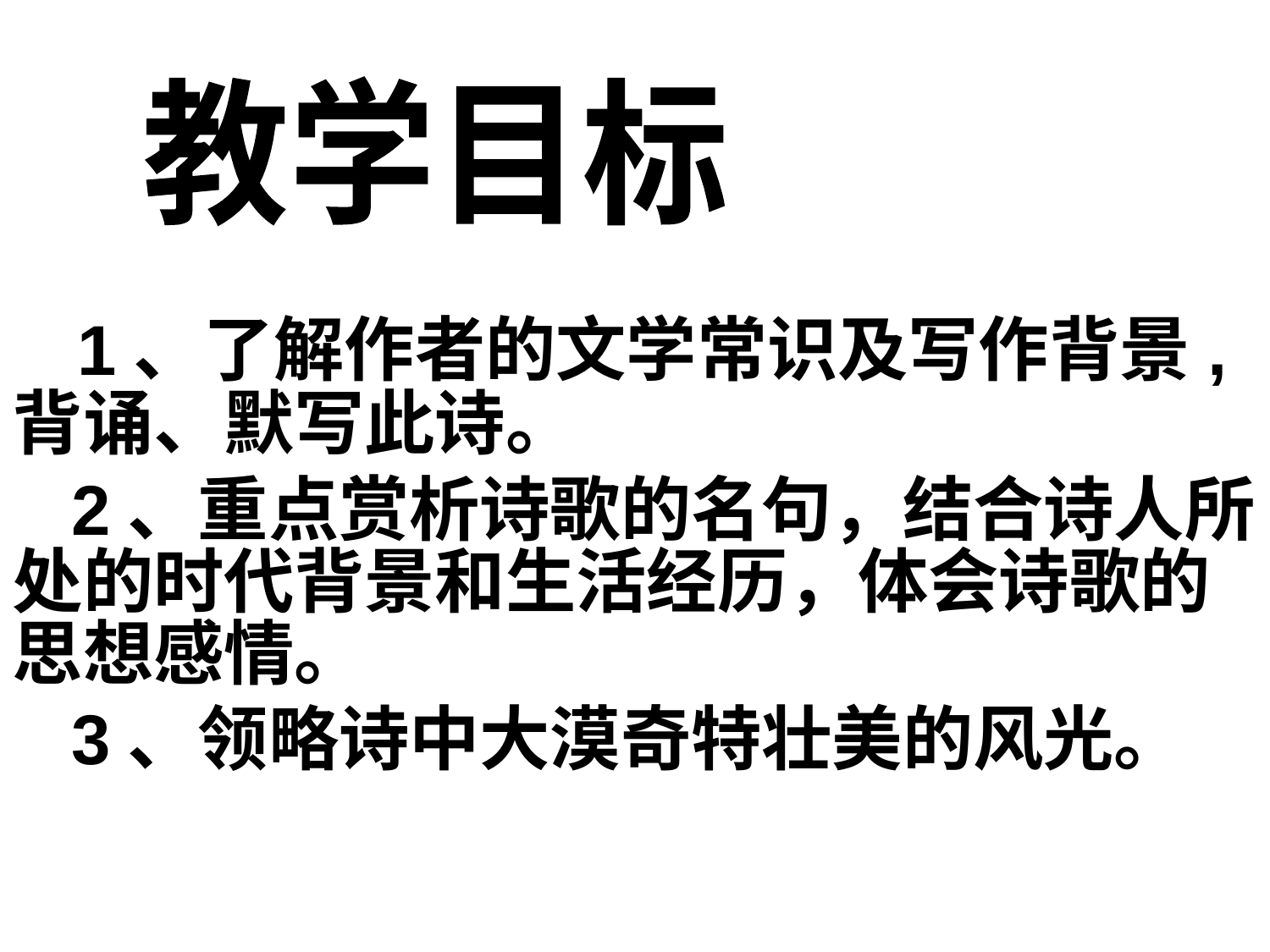

教学目标
   1、了解作者的文学常识及写作背景,背诵、默写此诗。
   2、重点赏析诗歌的名句，结合诗人所处的时代背景和生活经历，体会诗歌的思想感情。
   3、领略诗中大漠奇特壮美的风光。